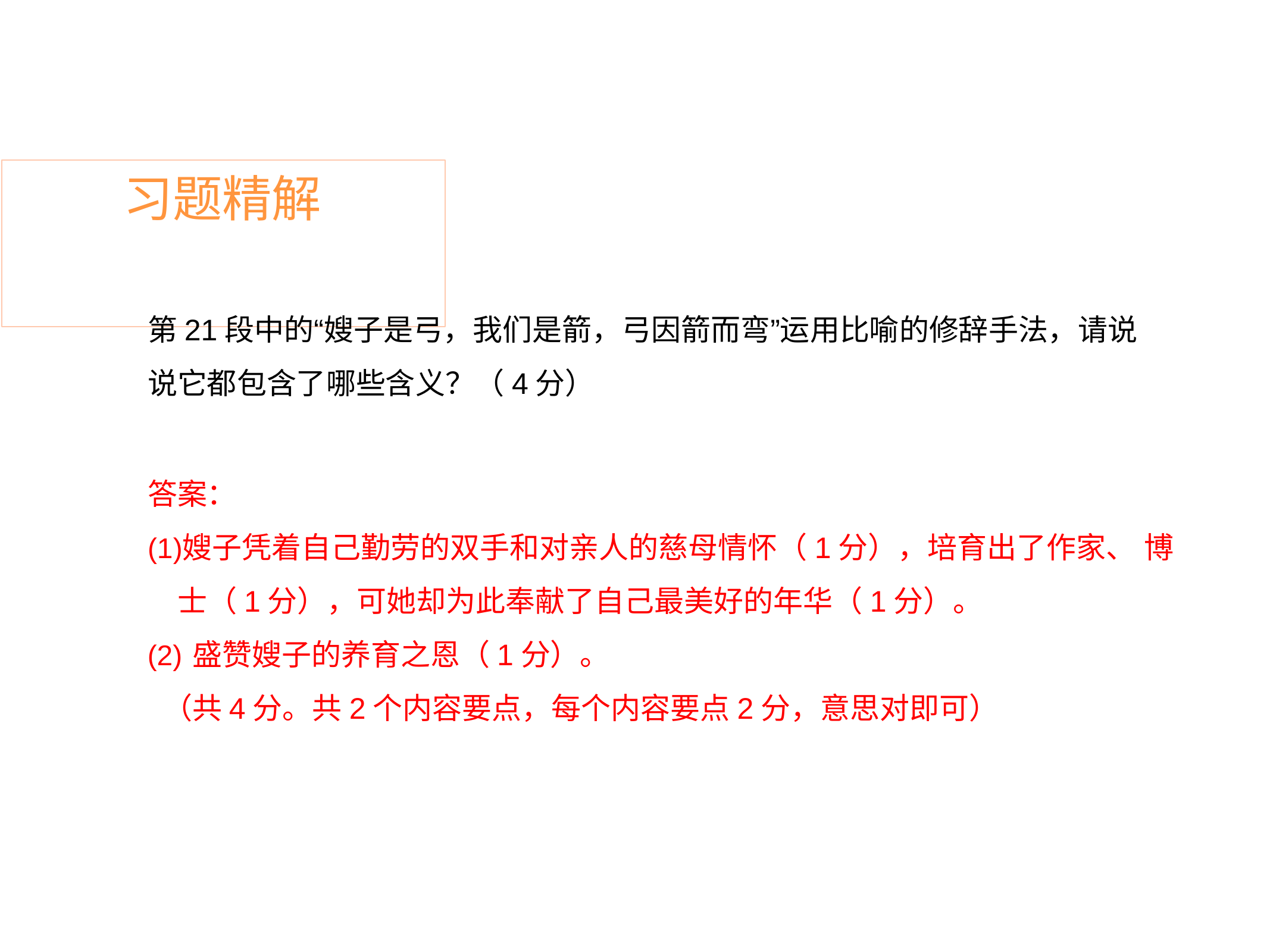

# 习题精解
第21段中的“嫂子是弓，我们是箭，弓因箭而弯”运用比喻的修辞手法，请说 说它都包含了哪些含义？（4分）

答案：
嫂子凭着自己勤劳的双手和对亲人的慈母情怀（1分），培育出了作家、 博 士（1分），可她却为此奉献了自己最美好的年华（1分）。
盛赞嫂子的养育之恩（1分）。
（共4分。共2个内容要点，每个内容要点2分，意思对即可）